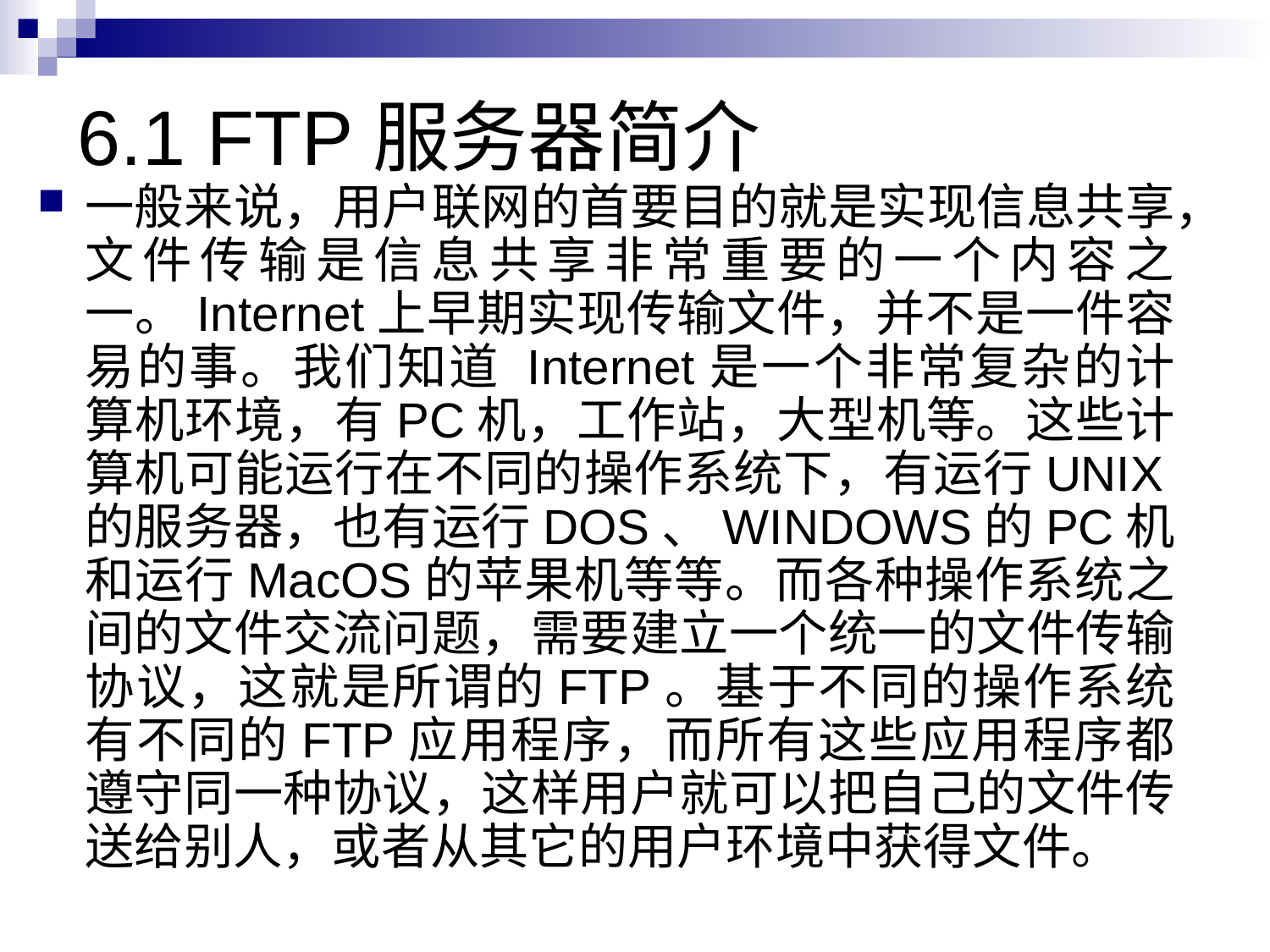

# 6.1 FTP服务器简介
一般来说，用户联网的首要目的就是实现信息共享，文件传输是信息共享非常重要的一个内容之一。Internet上早期实现传输文件，并不是一件容易的事。我们知道 Internet是一个非常复杂的计算机环境，有PC机，工作站，大型机等。这些计算机可能运行在不同的操作系统下，有运行UNIX的服务器，也有运行DOS、WINDOWS的PC机和运行MacOS的苹果机等等。而各种操作系统之间的文件交流问题，需要建立一个统一的文件传输协议，这就是所谓的FTP。基于不同的操作系统有不同的FTP应用程序，而所有这些应用程序都遵守同一种协议，这样用户就可以把自己的文件传送给别人，或者从其它的用户环境中获得文件。